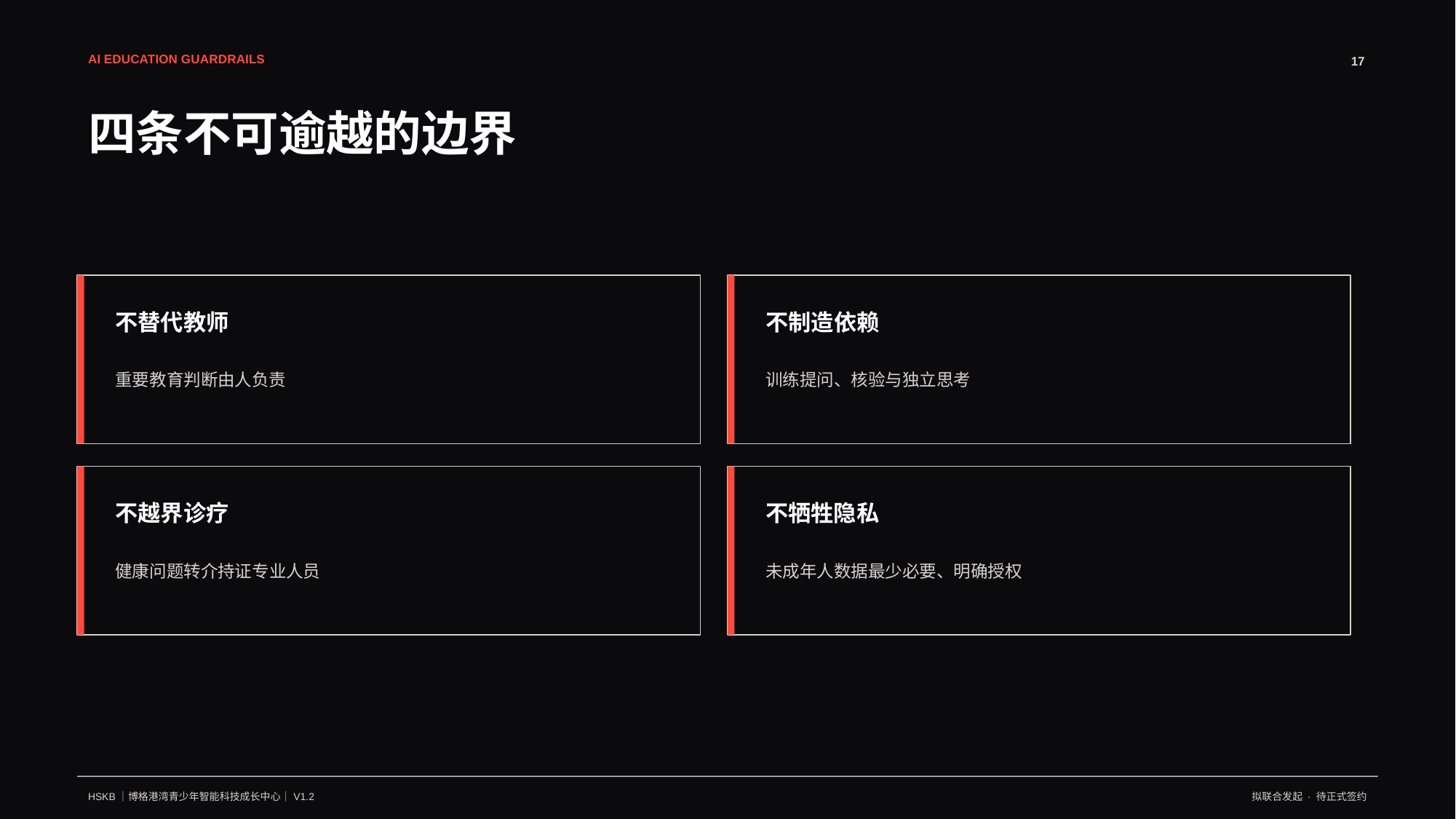

AI EDUCATION GUARDRAILS
17
四条不可逾越的边界

不替代教师
不制造依赖
重要教育判断由人负责
训练提问、核验与独立思考

不越界诊疗
不牺牲隐私
健康问题转介持证专业人员
未成年人数据最少必要、明确授权

HSKB｜博格港湾青少年智能科技成长中心｜V1.2
拟联合发起 · 待正式签约